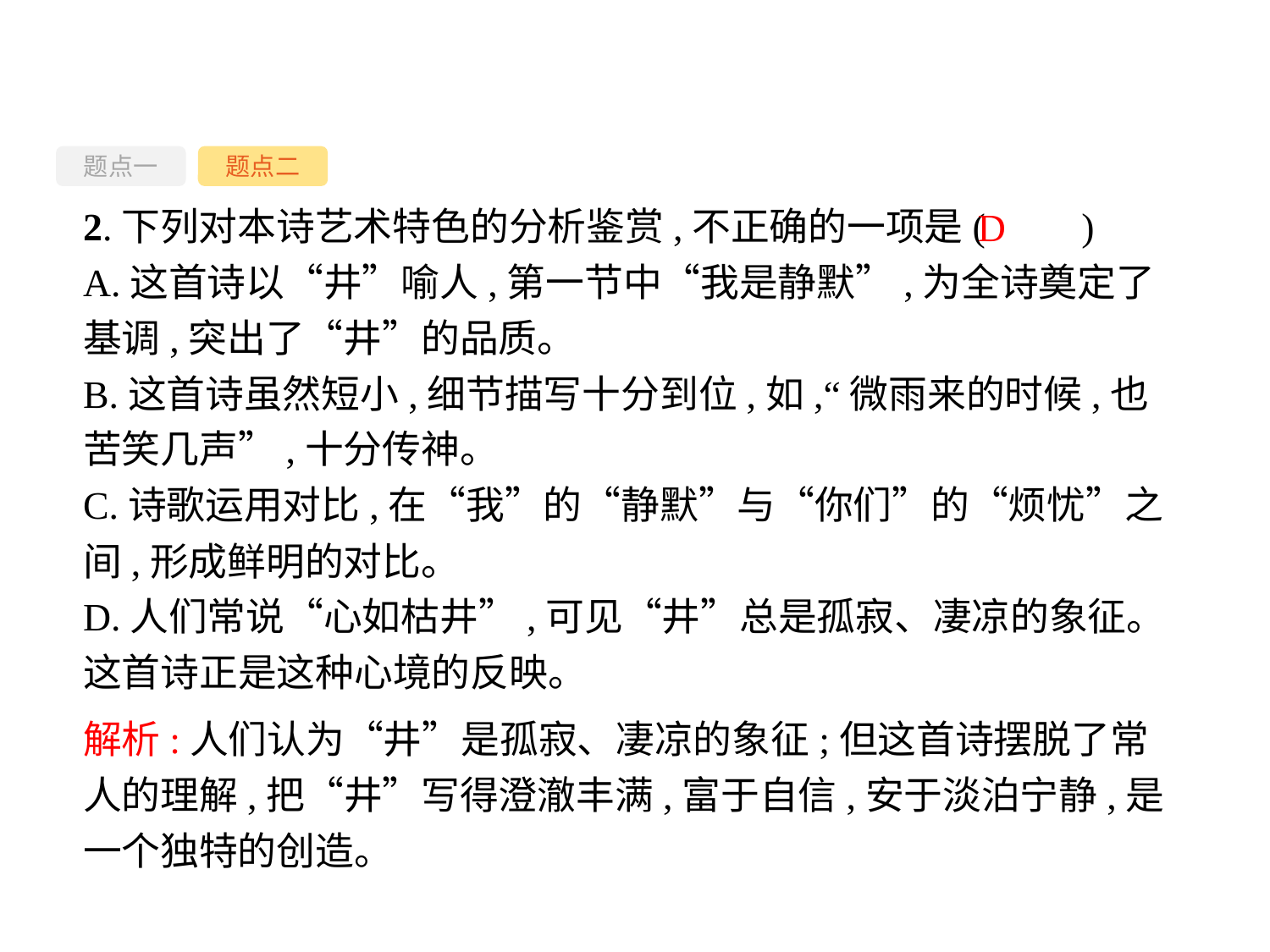

题点一
题点二
2.下列对本诗艺术特色的分析鉴赏,不正确的一项是(　　)
A.这首诗以“井”喻人,第一节中“我是静默”,为全诗奠定了基调,突出了“井”的品质。
B.这首诗虽然短小,细节描写十分到位,如,“微雨来的时候,也苦笑几声”,十分传神。
C.诗歌运用对比,在“我”的“静默”与“你们”的“烦忧”之间,形成鲜明的对比。
D.人们常说“心如枯井”,可见“井”总是孤寂、凄凉的象征。这首诗正是这种心境的反映。
D
解析:人们认为“井”是孤寂、凄凉的象征;但这首诗摆脱了常人的理解,把“井”写得澄澈丰满,富于自信,安于淡泊宁静,是一个独特的创造。
-44-